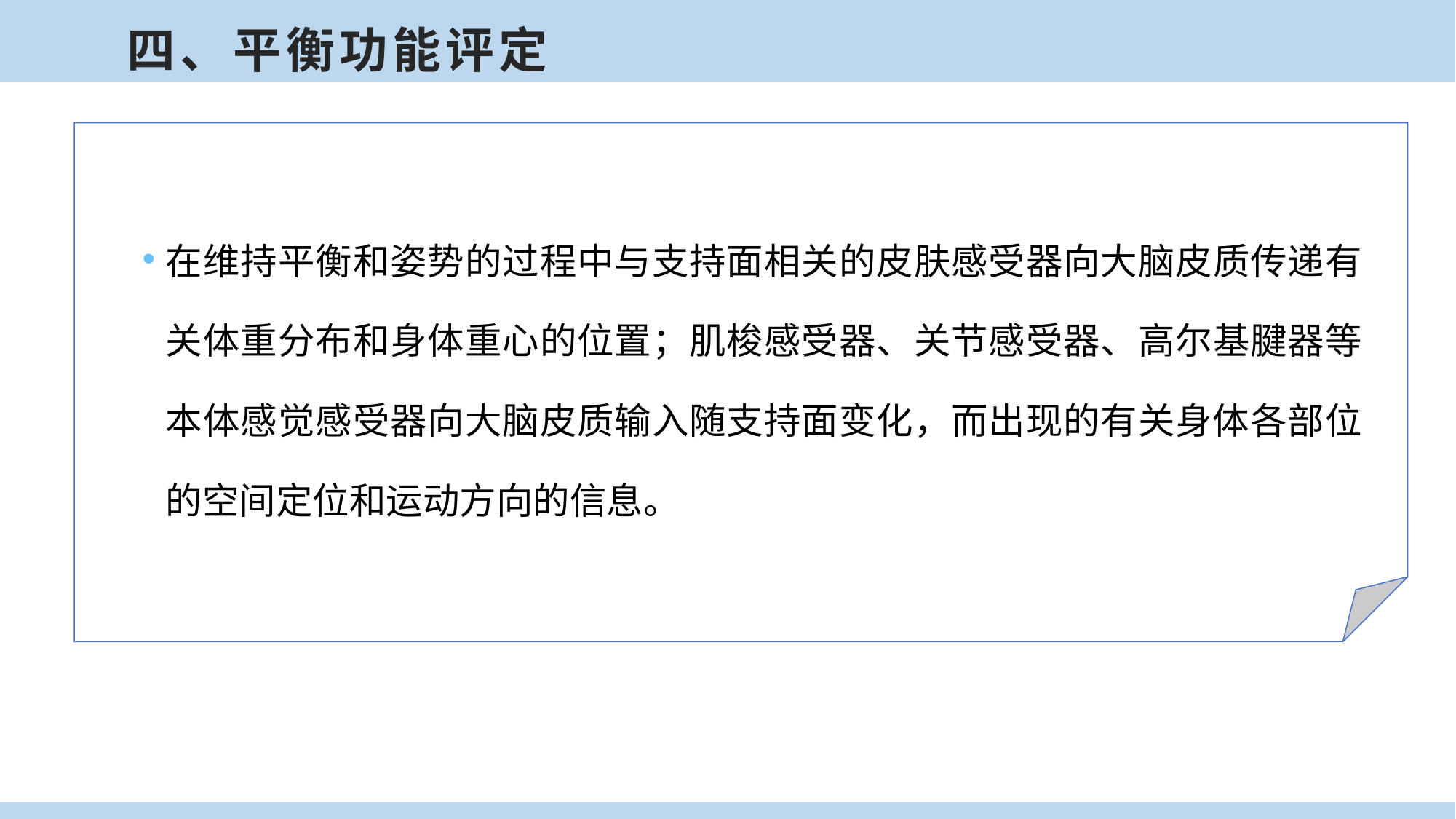

四、平衡功能评定

在维持平衡和姿势的过程中与支持面相关的皮肤感受器向大脑皮质传递有关体重分布和身体重心的位置；肌梭感受器、关节感受器、高尔基腱器等本体感觉感受器向大脑皮质输入随支持面变化，而出现的有关身体各部位的空间定位和运动方向的信息。